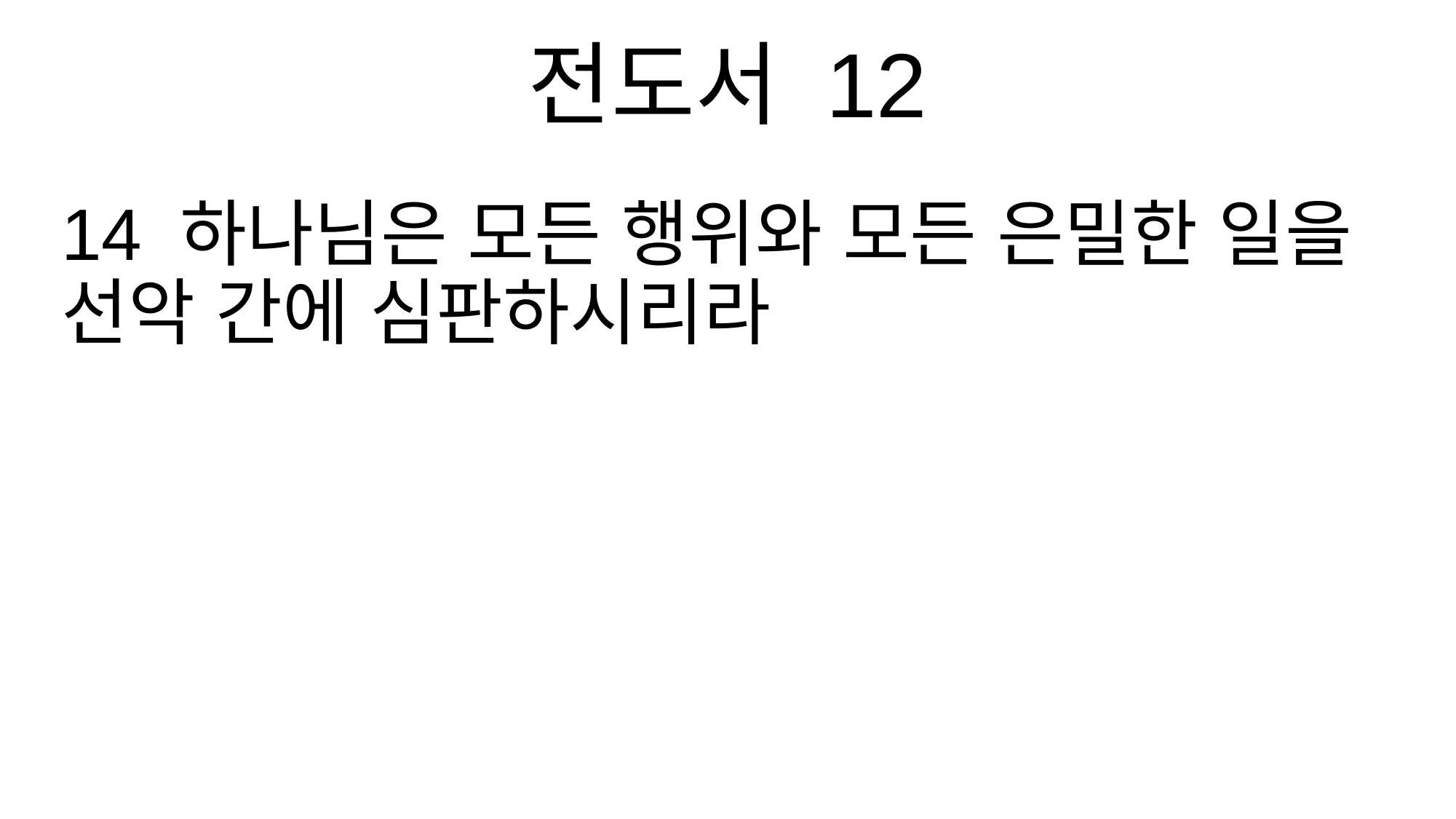

전도서 12
14 하나님은 모든 행위와 모든 은밀한 일을 선악 간에 심판하시리라